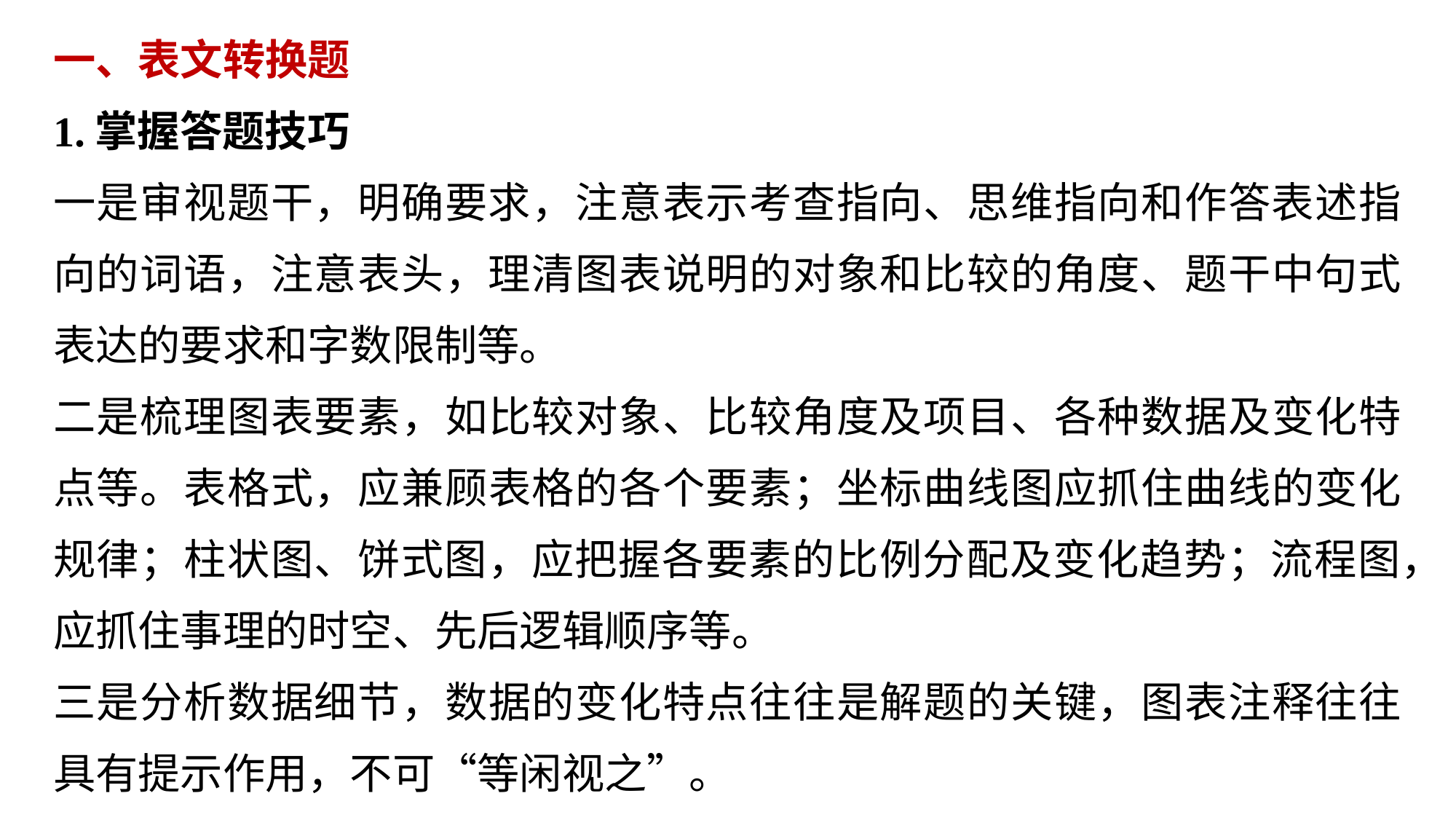

一、表文转换题
1.掌握答题技巧
一是审视题干，明确要求，注意表示考查指向、思维指向和作答表述指向的词语，注意表头，理清图表说明的对象和比较的角度、题干中句式表达的要求和字数限制等。
二是梳理图表要素，如比较对象、比较角度及项目、各种数据及变化特点等。表格式，应兼顾表格的各个要素；坐标曲线图应抓住曲线的变化规律；柱状图、饼式图，应把握各要素的比例分配及变化趋势；流程图，应抓住事理的时空、先后逻辑顺序等。
三是分析数据细节，数据的变化特点往往是解题的关键，图表注释往往具有提示作用，不可“等闲视之”。